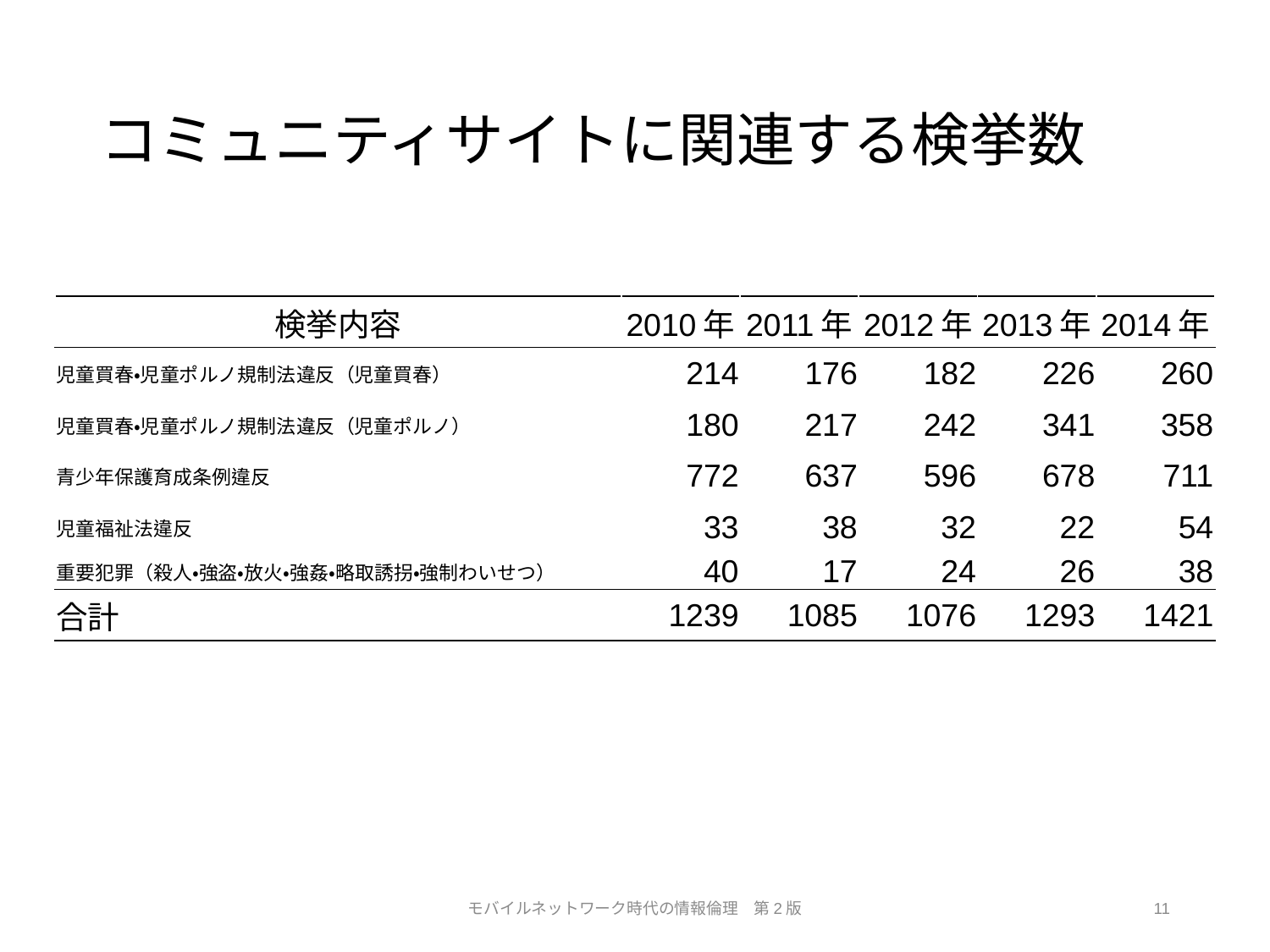

# コミュニティサイトに関連する検挙数
| 検挙内容 | 2010年 | 2011年 | 2012年 | 2013年 | 2014年 |
| --- | --- | --- | --- | --- | --- |
| 児童買春・児童ポルノ規制法違反（児童買春） | 214 | 176 | 182 | 226 | 260 |
| 児童買春・児童ポルノ規制法違反（児童ポルノ） | 180 | 217 | 242 | 341 | 358 |
| 青少年保護育成条例違反 | 772 | 637 | 596 | 678 | 711 |
| 児童福祉法違反 | 33 | 38 | 32 | 22 | 54 |
| 重要犯罪（殺人・強盗・放火・強姦・略取誘拐・強制わいせつ） | 40 | 17 | 24 | 26 | 38 |
| 合計 | 1239 | 1085 | 1076 | 1293 | 1421 |
モバイルネットワーク時代の情報倫理　第2版
11